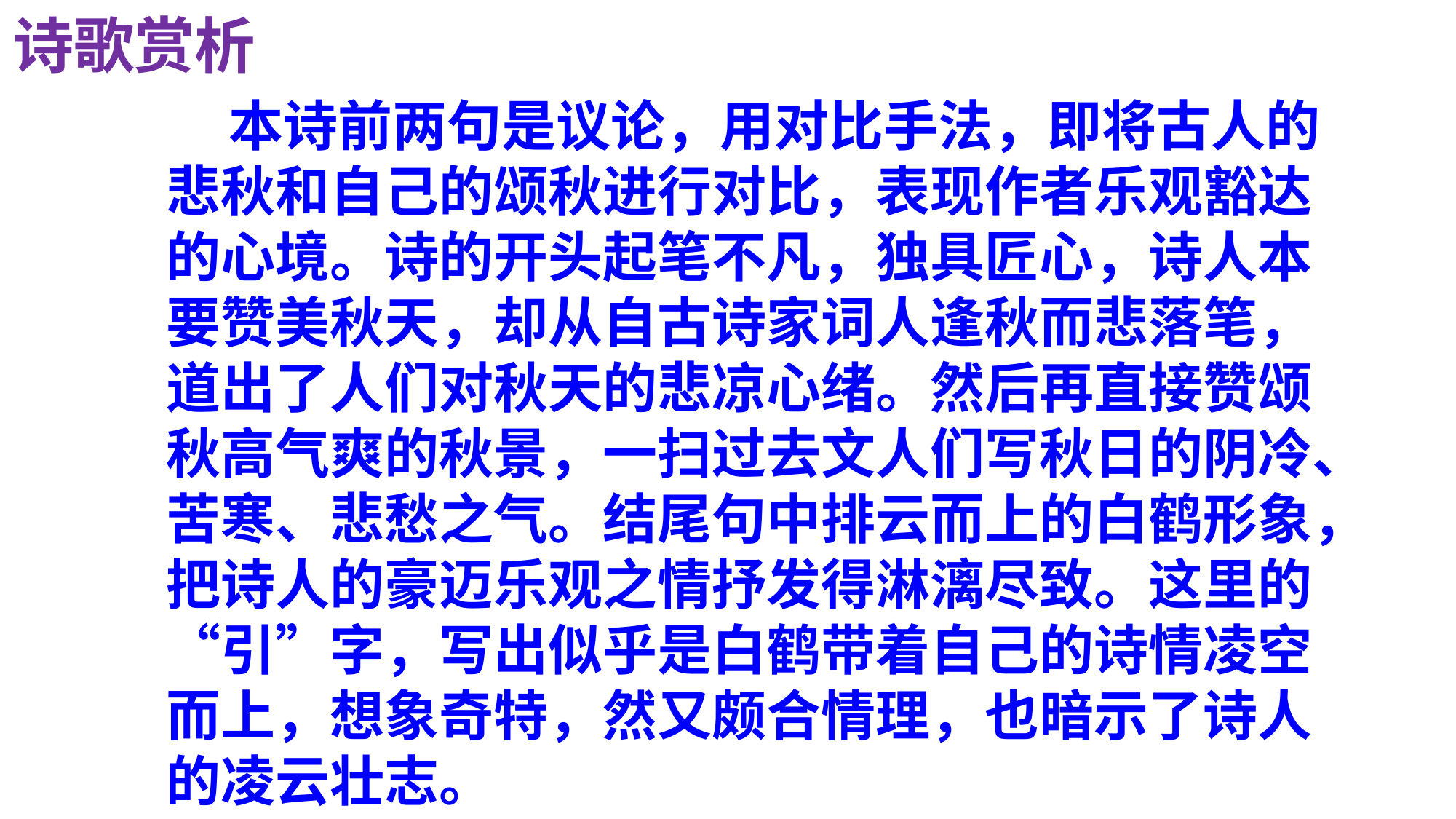

诗歌赏析
    本诗前两句是议论，用对比手法，即将古人的悲秋和自己的颂秋进行对比，表现作者乐观豁达的心境。诗的开头起笔不凡，独具匠心，诗人本要赞美秋天，却从自古诗家词人逢秋而悲落笔，道出了人们对秋天的悲凉心绪。然后再直接赞颂秋高气爽的秋景，一扫过去文人们写秋日的阴冷、苦寒、悲愁之气。结尾句中排云而上的白鹤形象，把诗人的豪迈乐观之情抒发得淋漓尽致。这里的“引”字，写出似乎是白鹤带着自己的诗情凌空而上，想象奇特，然又颇合情理，也暗示了诗人的凌云壮志。